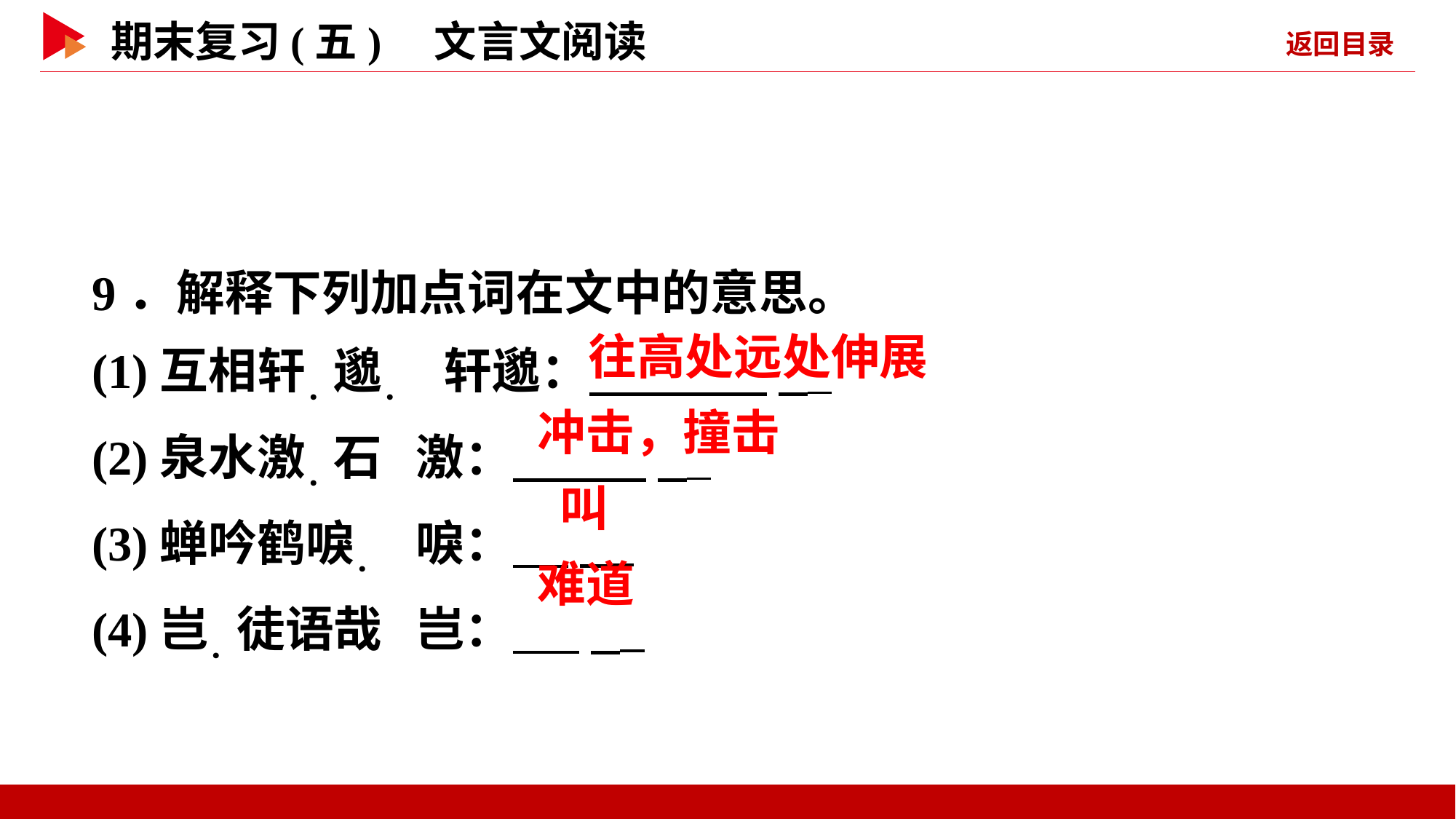

9．解释下列加点词在文中的意思。
(1)互相轩．邈．   轩邈：                _
(2)泉水激．石   激：            _
(3)蝉吟鹤唳．   唳：     _
(4)岂．徒语哉   岂：      _
 往高处远处伸展
 冲击，撞击
   叫
 难道